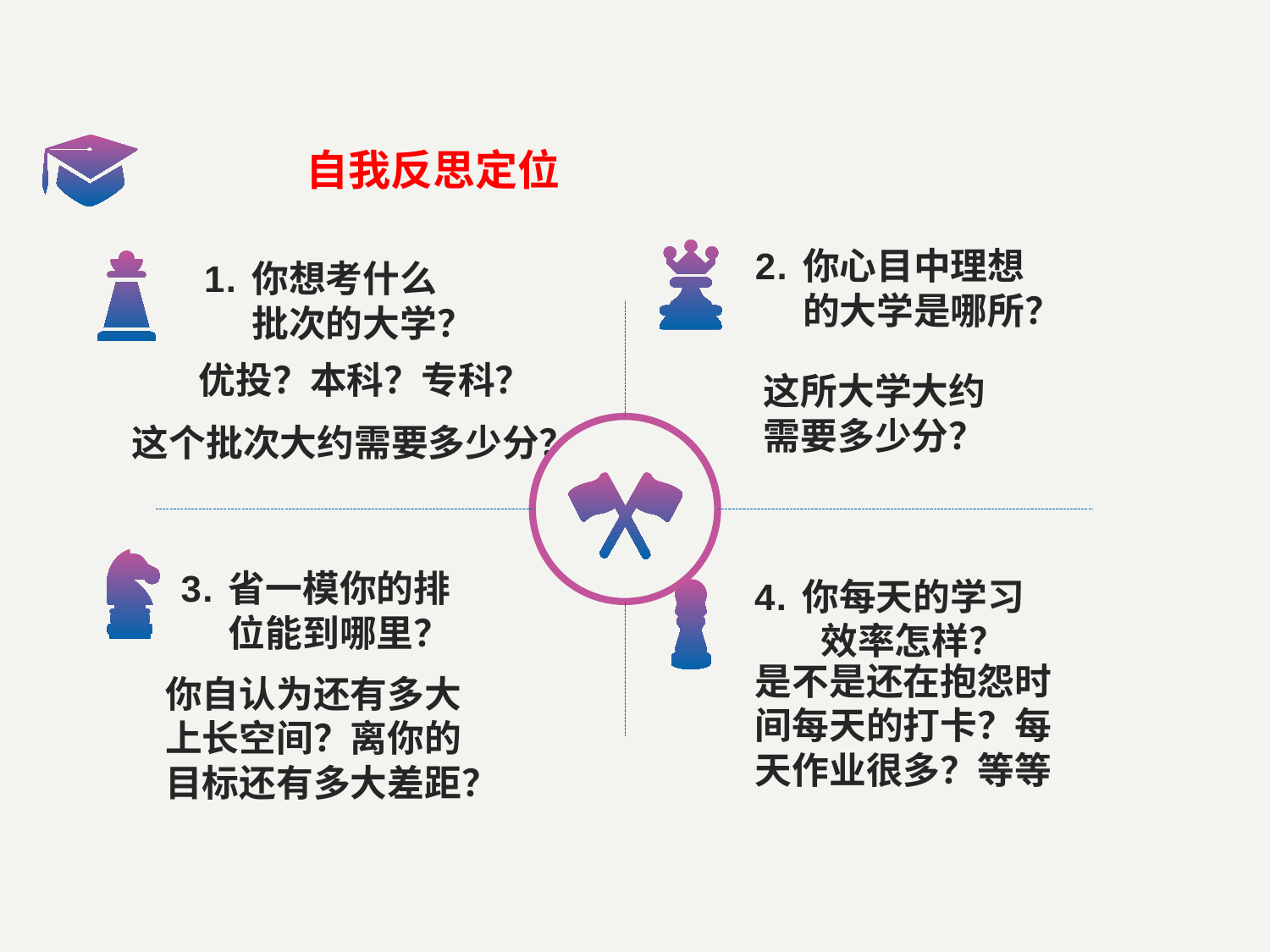

自我反思定位
你心目中理想的大学是哪所？

你想考什么批次的大学？

      优投？本科？专科？
这个批次大约需要多少分？
这所大学大约需要多少分？

省一模你的排位能到哪里？
你每天的学习效率怎样？

是不是还在抱怨时间每天的打卡？每天作业很多？等等
你自认为还有多大上长空间？离你的目标还有多大差距？